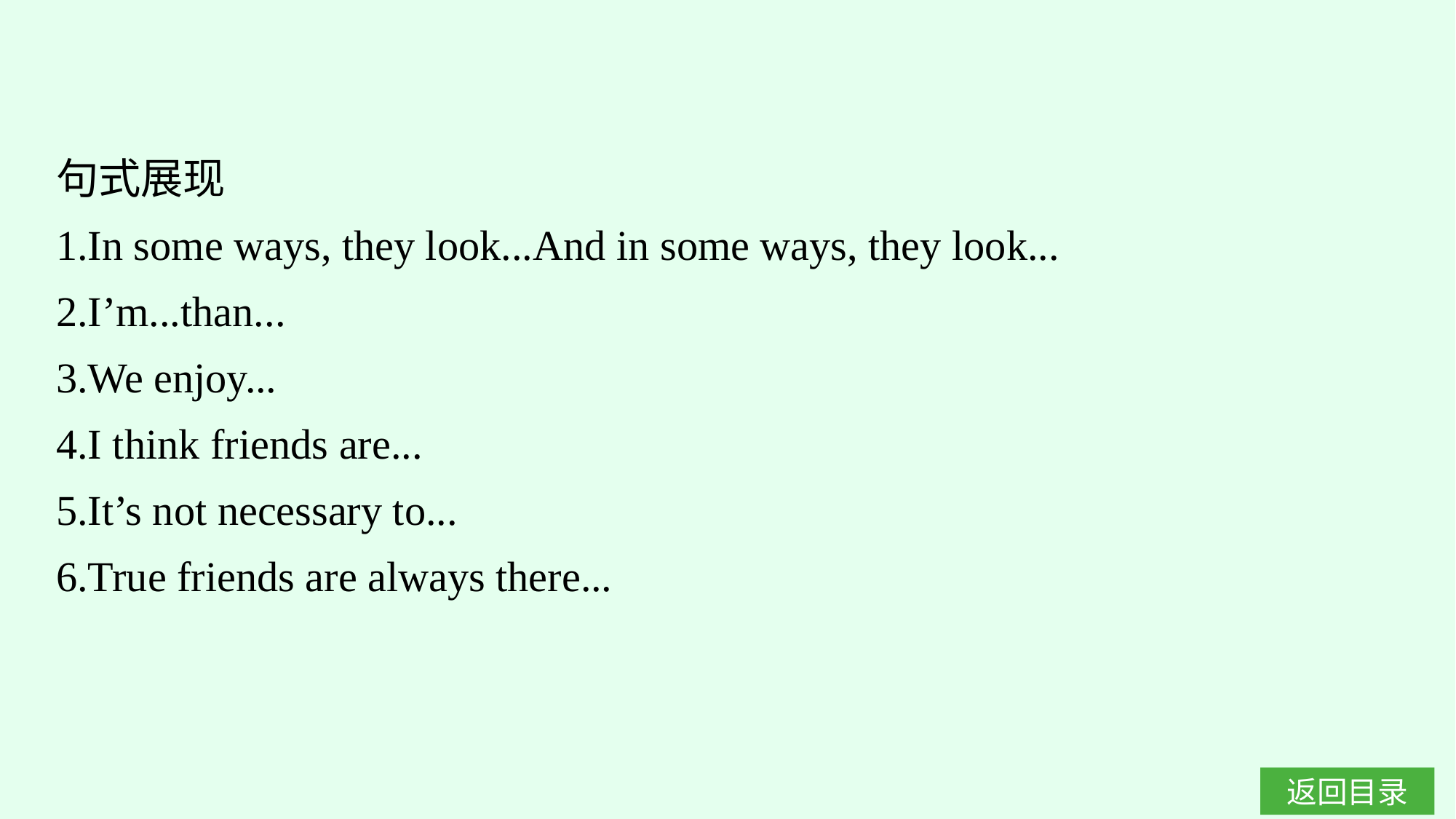

句式展现
1.In some ways, they look...And in some ways, they look...
2.I’m...than...
3.We enjoy...
4.I think friends are...
5.It’s not necessary to...
6.True friends are always there...